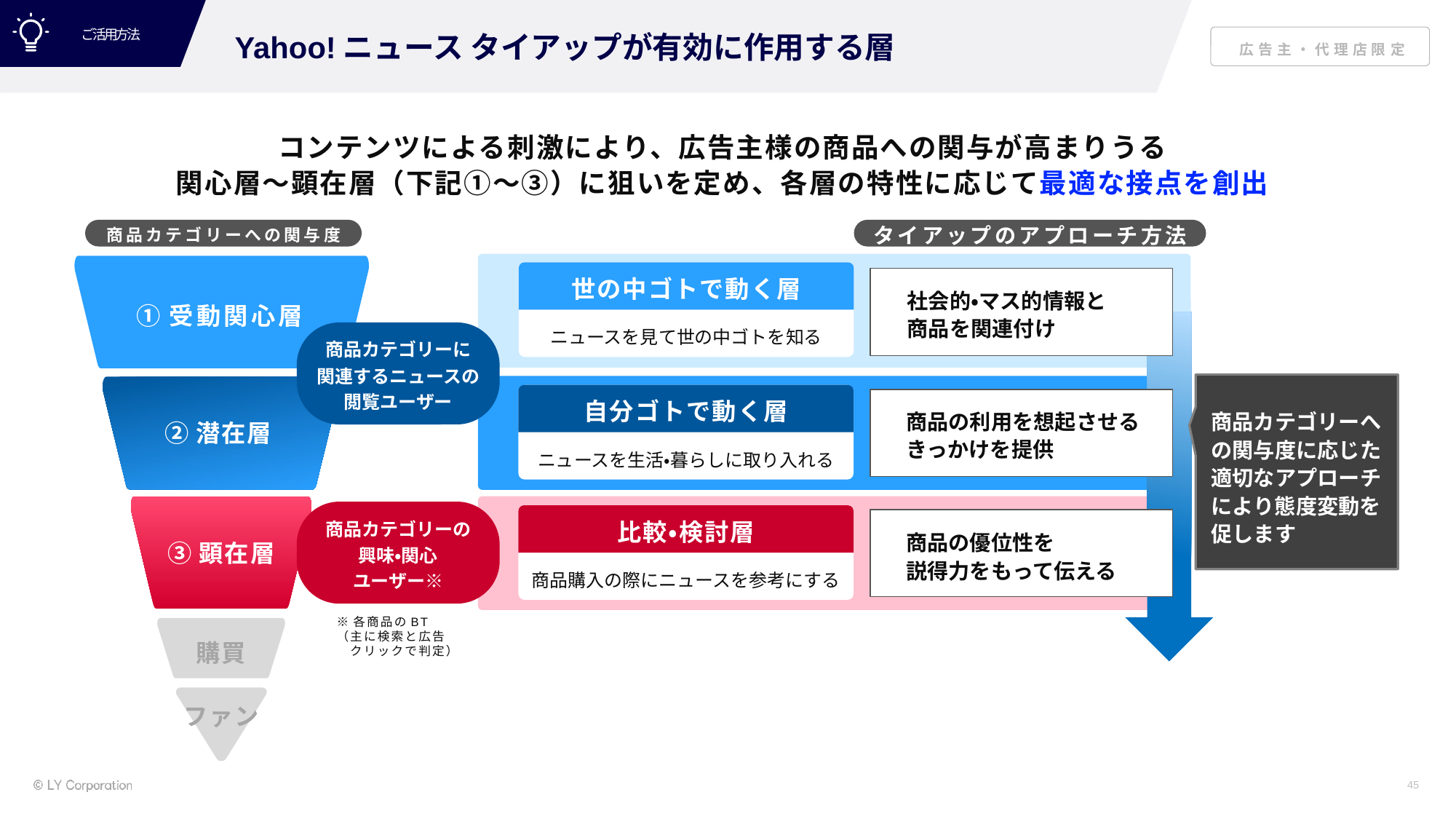

ご活用方法

Yahoo!ニュース タイアップが有効に作用する層

コンテンツによる刺激により、広告主様の商品への関与が高まりうる
関心層～顕在層（下記①～③）に狙いを定め、各層の特性に応じて最適な接点を創出
商品カテゴリーへの関与度
タイアップのアプローチ方法

社会的・マス的情報と
商品を関連付け
ニュースを見て世の中ゴトを知る
世の中ゴトで動く層

①受動関心層

商品カテゴリーに
関連するニュースの
閲覧ユーザー

商品カテゴリーへの関与度に応じた適切なアプローチ
により態度変動を
促します
商品の利用を想起させるきっかけを提供
ニュースを生活・暮らしに取り入れる
自分ゴトで動く層

②潜在層

商品カテゴリーの
興味・関心
ユーザー※
商品の優位性を
説得力をもって伝える
商品購入の際にニュースを参考にする
比較・検討層

③顕在層
※各商品のBT
（主に検索と広告
　クリックで判定）
購買

ファン